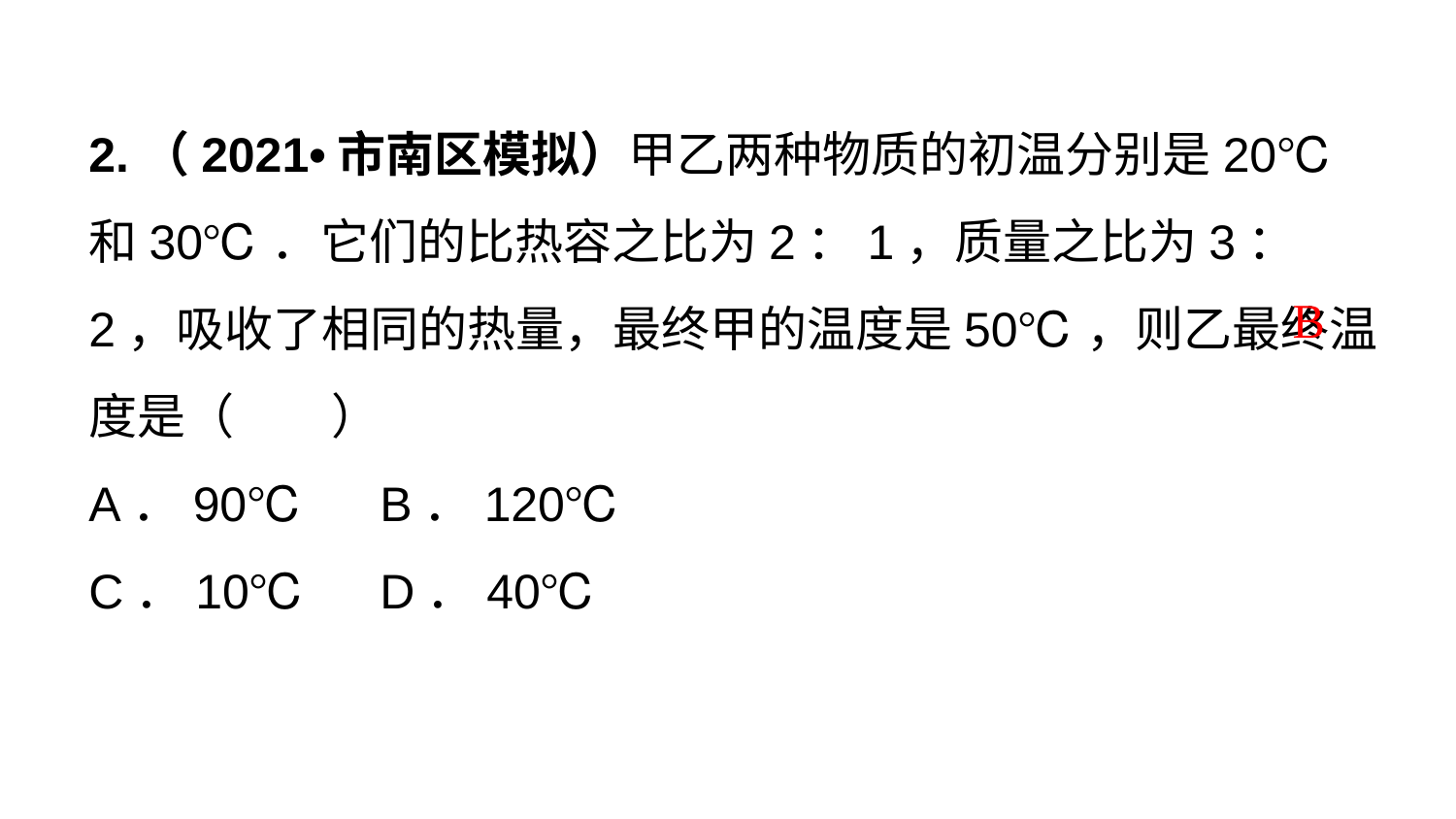

2.（2021•市南区模拟）甲乙两种物质的初温分别是20℃和30℃．它们的比热容之比为2：1，质量之比为3：2，吸收了相同的热量，最终甲的温度是50℃，则乙最终温度是（　　）
A．90℃	B．120℃
C．10℃	D．40℃
B